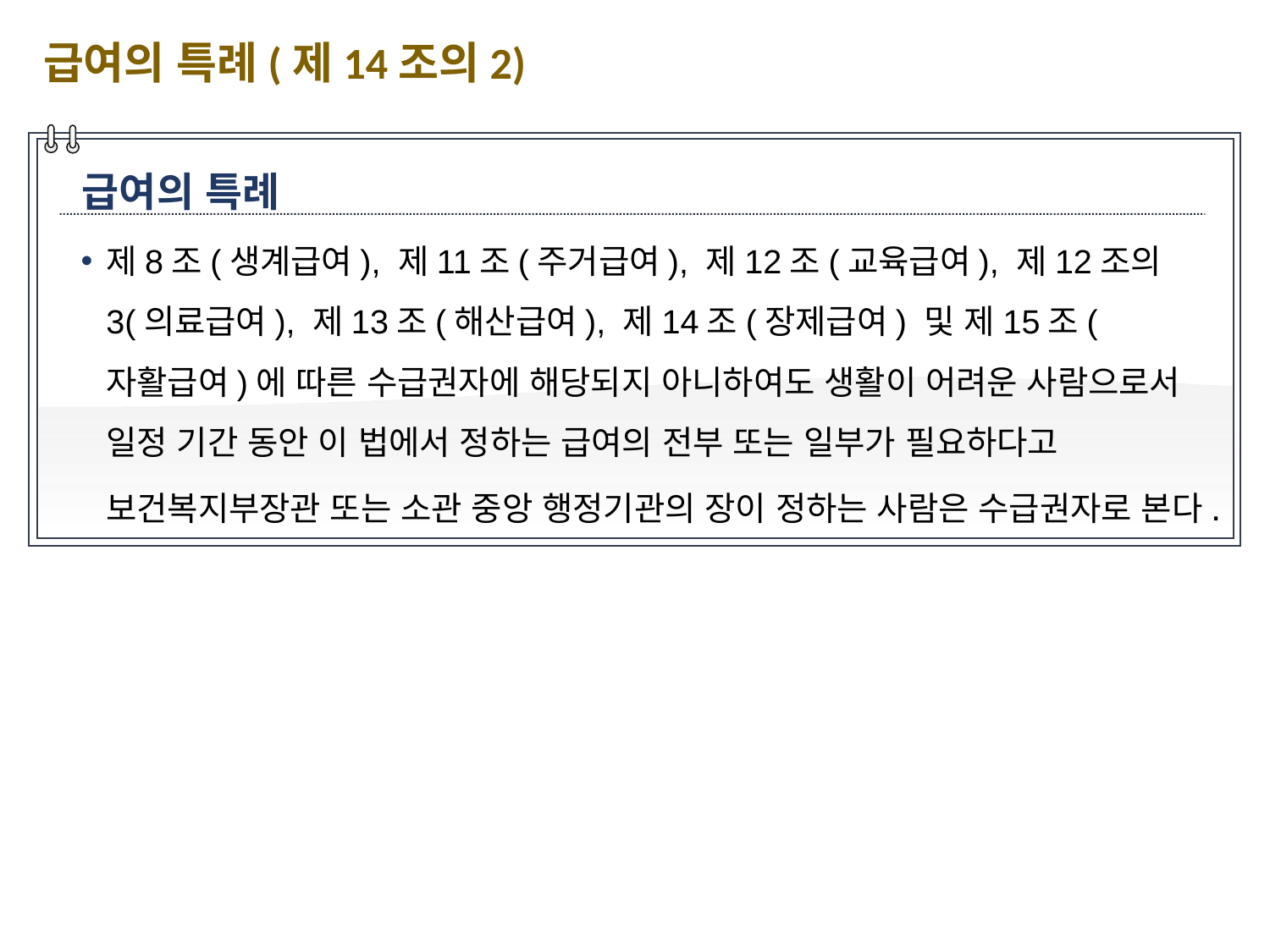

급여의 특례(제14조의2)

급여의 특례

제8조(생계급여), 제11조(주거급여), 제12조(교육급여), 제12조의3(의료급여), 제13조(해산급여), 제14조(장제급여) 및 제15조(자활급여)에 따른 수급권자에 해당되지 아니하여도 생활이 어려운 사람으로서 일정 기간 동안 이 법에서 정하는 급여의 전부 또는 일부가 필요하다고 보건복지부장관 또는 소관 중앙 행정기관의 장이 정하는 사람은 수급권자로 본다.